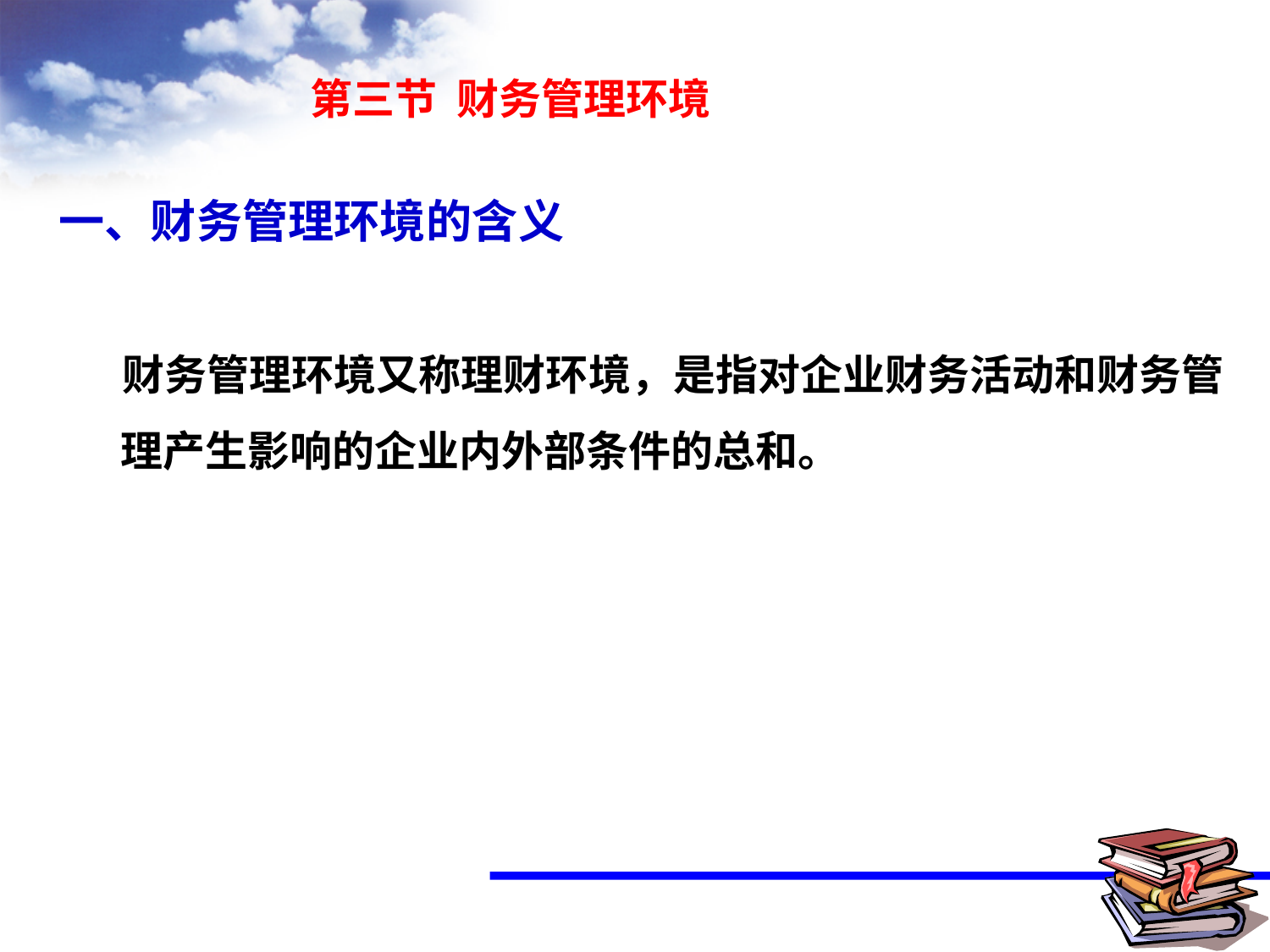

第三节  财务管理环境
 一、财务管理环境的含义
      财务管理环境又称理财环境，是指对企业财务活动和财务管理产生影响的企业内外部条件的总和。